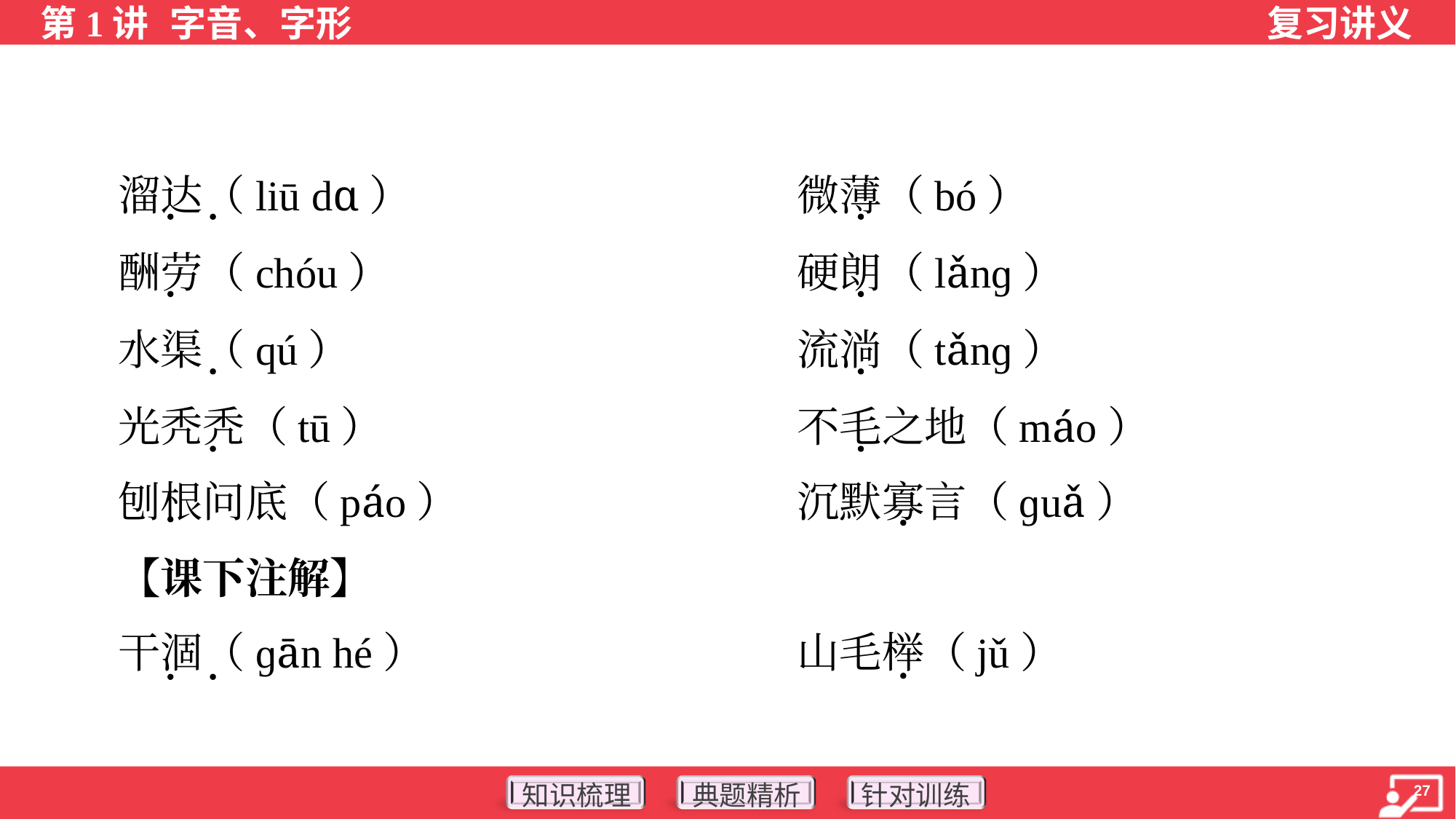

溜达（liū dɑ）	微薄（bó）
    酬劳（chóu）	硬朗（lǎnɡ）
    水渠（qú）	流淌（tǎnɡ）
    光秃秃（tū）	不毛之地（máo）
    刨根问底（páo）	沉默寡言（ɡuǎ）

    【课下注解】
    干涸（ɡān hé）	山毛榉（jǔ）